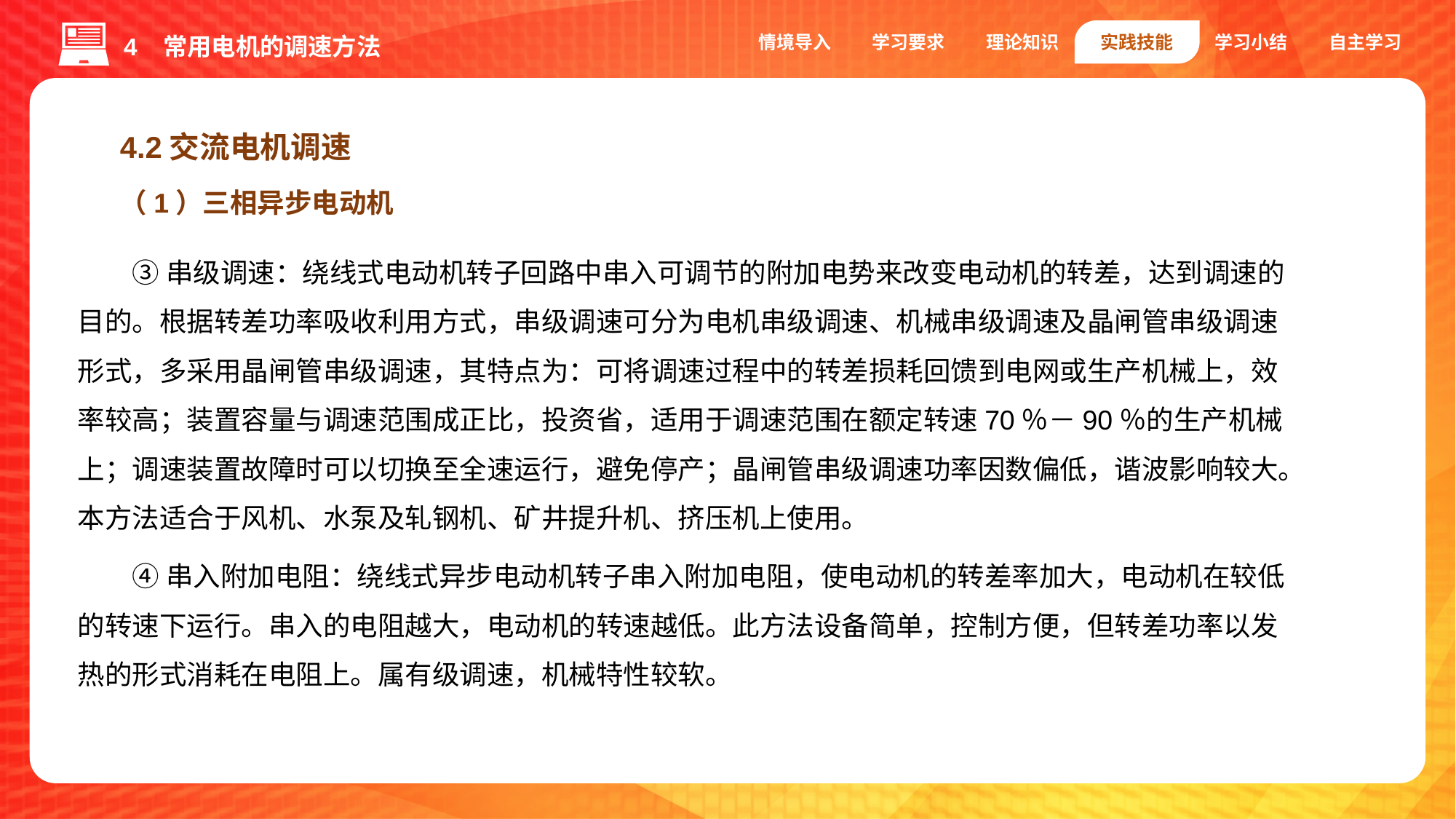

情境导入
学习要求
理论知识
实践技能
学习小结
自主学习

4   常用电机的调速方法
4.2交流电机调速
（1）三相异步电动机
③串级调速：绕线式电动机转子回路中串入可调节的附加电势来改变电动机的转差，达到调速的目的。根据转差功率吸收利用方式，串级调速可分为电机串级调速、机械串级调速及晶闸管串级调速形式，多采用晶闸管串级调速，其特点为：可将调速过程中的转差损耗回馈到电网或生产机械上，效率较高；装置容量与调速范围成正比，投资省，适用于调速范围在额定转速70％－90％的生产机械上；调速装置故障时可以切换至全速运行，避免停产；晶闸管串级调速功率因数偏低，谐波影响较大。本方法适合于风机、水泵及轧钢机、矿井提升机、挤压机上使用。
④串入附加电阻：绕线式异步电动机转子串入附加电阻，使电动机的转差率加大，电动机在较低的转速下运行。串入的电阻越大，电动机的转速越低。此方法设备简单，控制方便，但转差功率以发热的形式消耗在电阻上。属有级调速，机械特性较软。